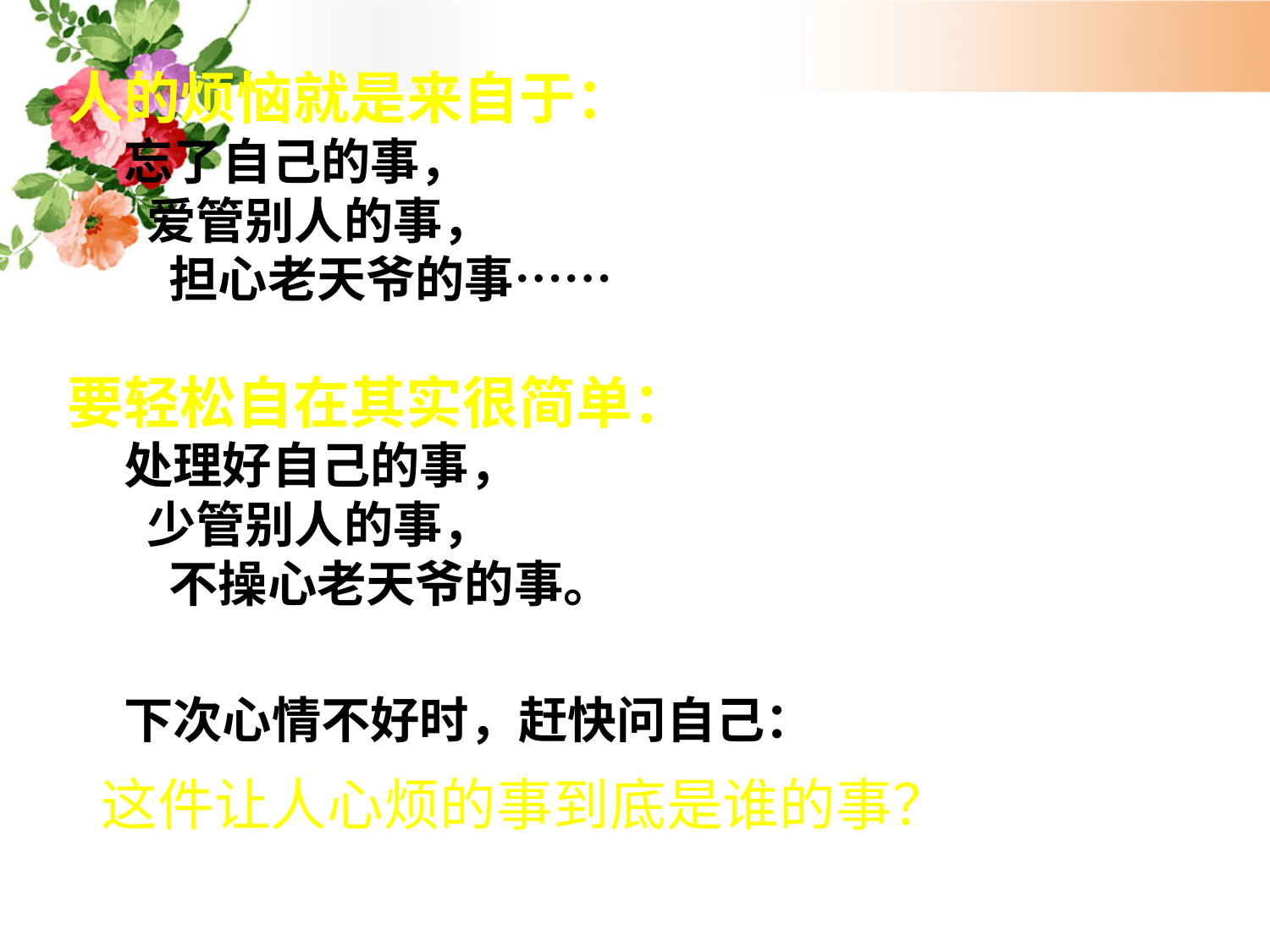

人的烦恼就是来自于：
    忘了自己的事，
      爱管别人的事，
        担心老天爷的事……

要轻松自在其实很简单：
    处理好自己的事，
      少管别人的事，
        不操心老天爷的事。

    下次心情不好时，赶快问自己：
  这件让人心烦的事到底是谁的事？